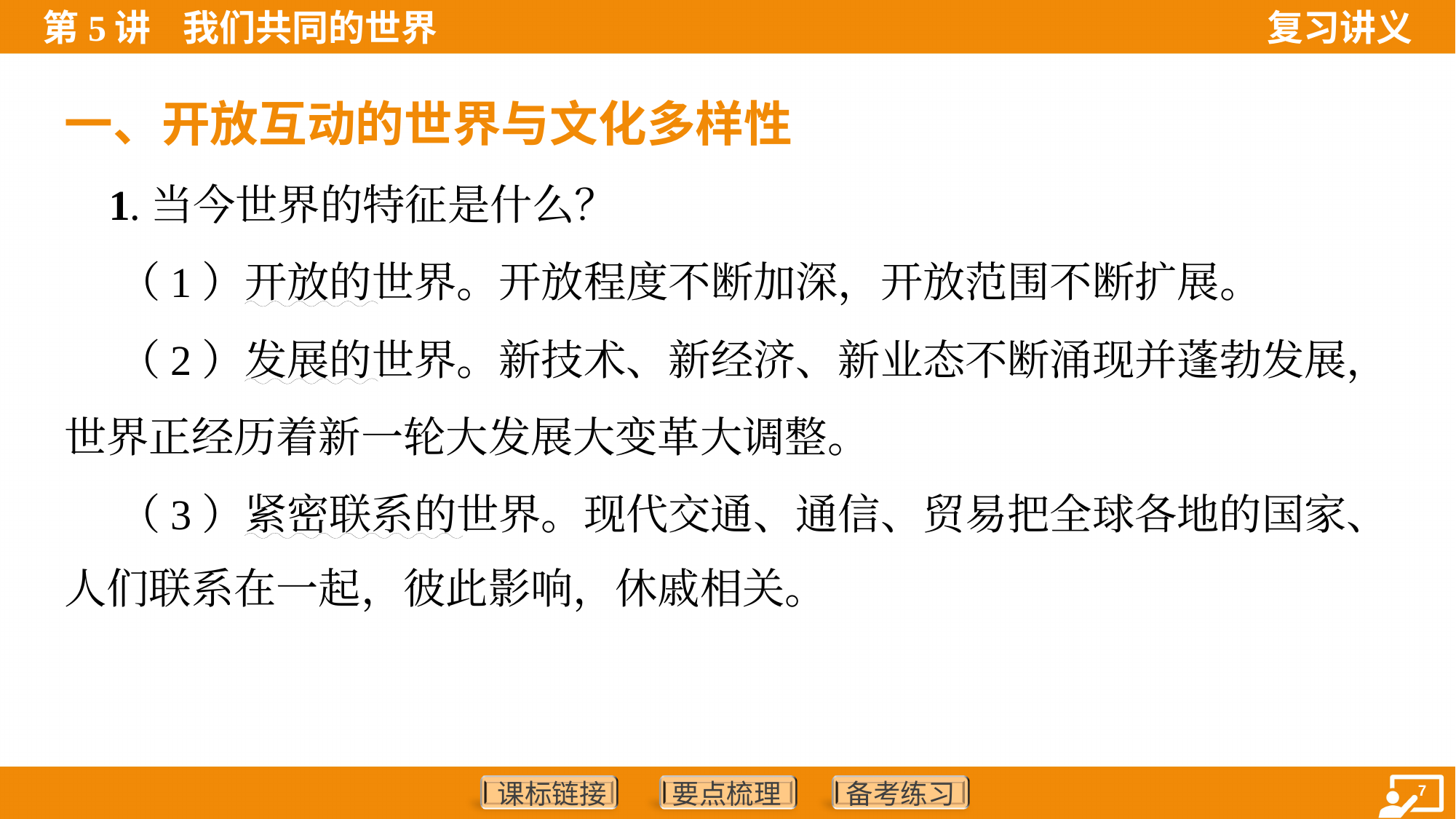

一、开放互动的世界与文化多样性
    1.当今世界的特征是什么？
    （1）开放的世界。开放程度不断加深，开放范围不断扩展。
    （2）发展的世界。新技术、新经济、新业态不断涌现并蓬勃发展，
世界正经历着新一轮大发展大变革大调整。
    （3）紧密联系的世界。现代交通、通信、贸易把全球各地的国家、
人们联系在一起，彼此影响，休戚相关。